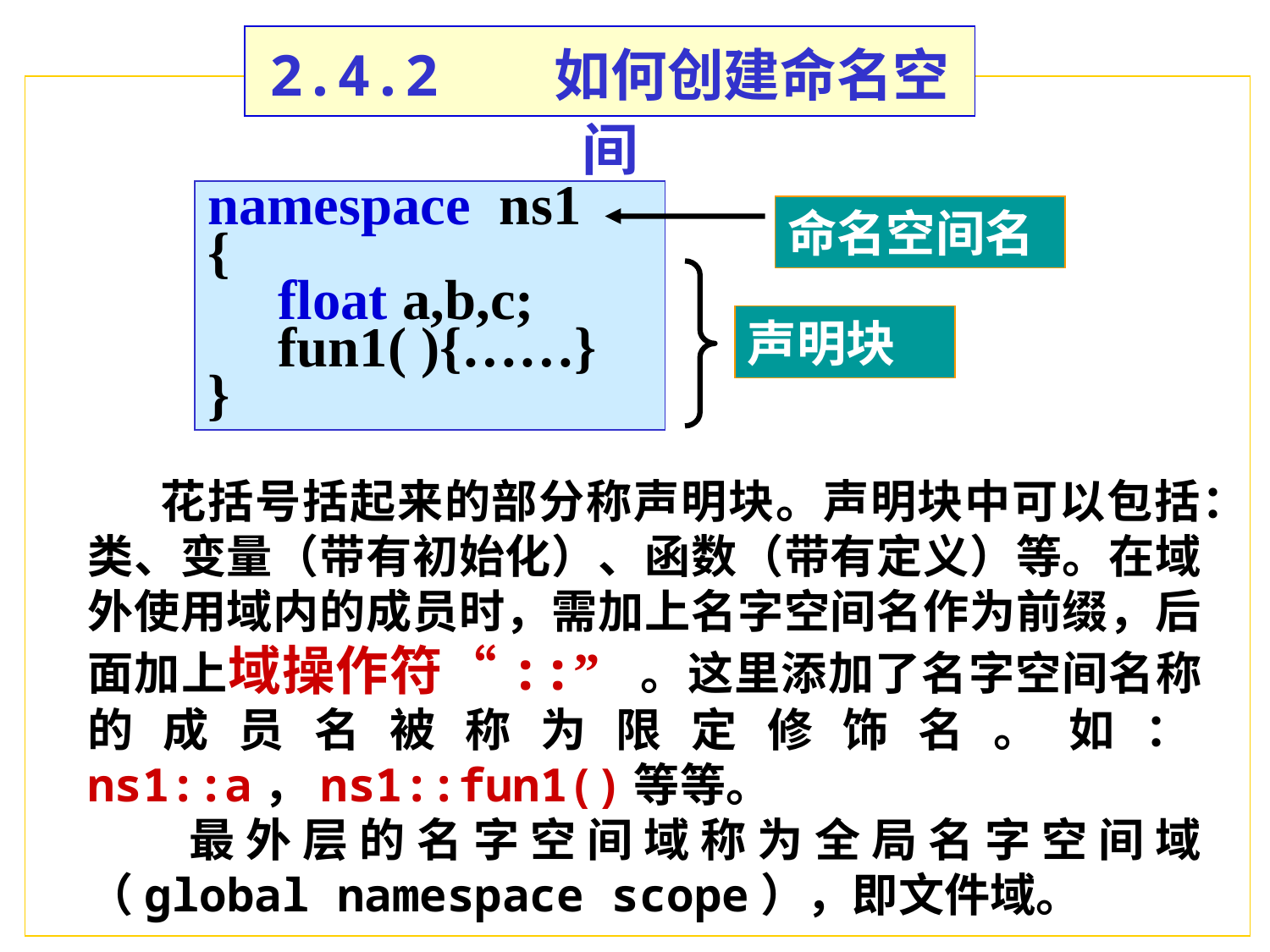

2.4.2   如何创建命名空间

namespace  ns1
{
     float a,b,c;
     fun1( ){……}
}
命名空间名

声明块
  花括号括起来的部分称声明块。声明块中可以包括：类、变量（带有初始化）、函数（带有定义）等。在域外使用域内的成员时，需加上名字空间名作为前缀，后面加上域操作符“::” 。这里添加了名字空间名称的成员名被称为限定修饰名。如：ns1::a，ns1::fun1()等等。
  最外层的名字空间域称为全局名字空间域（global namespace scope），即文件域。